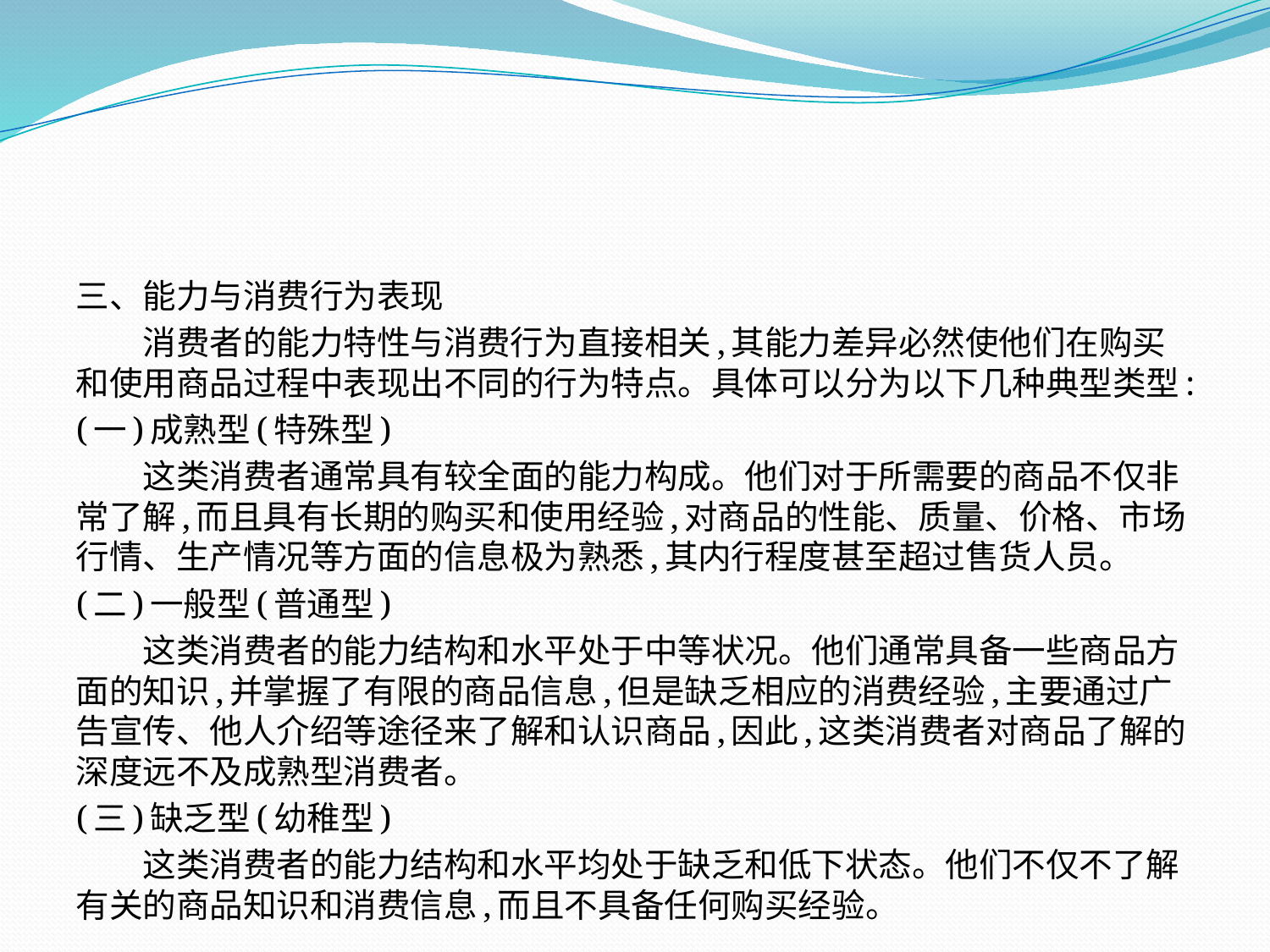

三、能力与消费行为表现
　　消费者的能力特性与消费行为直接相关,其能力差异必然使他们在购买和使用商品过程中表现出不同的行为特点。具体可以分为以下几种典型类型:
(一)成熟型(特殊型)
　　这类消费者通常具有较全面的能力构成。他们对于所需要的商品不仅非常了解,而且具有长期的购买和使用经验,对商品的性能、质量、价格、市场行情、生产情况等方面的信息极为熟悉,其内行程度甚至超过售货人员。
(二)一般型(普通型)
　　这类消费者的能力结构和水平处于中等状况。他们通常具备一些商品方面的知识,并掌握了有限的商品信息,但是缺乏相应的消费经验,主要通过广告宣传、他人介绍等途径来了解和认识商品,因此,这类消费者对商品了解的深度远不及成熟型消费者。
(三)缺乏型(幼稚型)
　　这类消费者的能力结构和水平均处于缺乏和低下状态。他们不仅不了解有关的商品知识和消费信息,而且不具备任何购买经验。